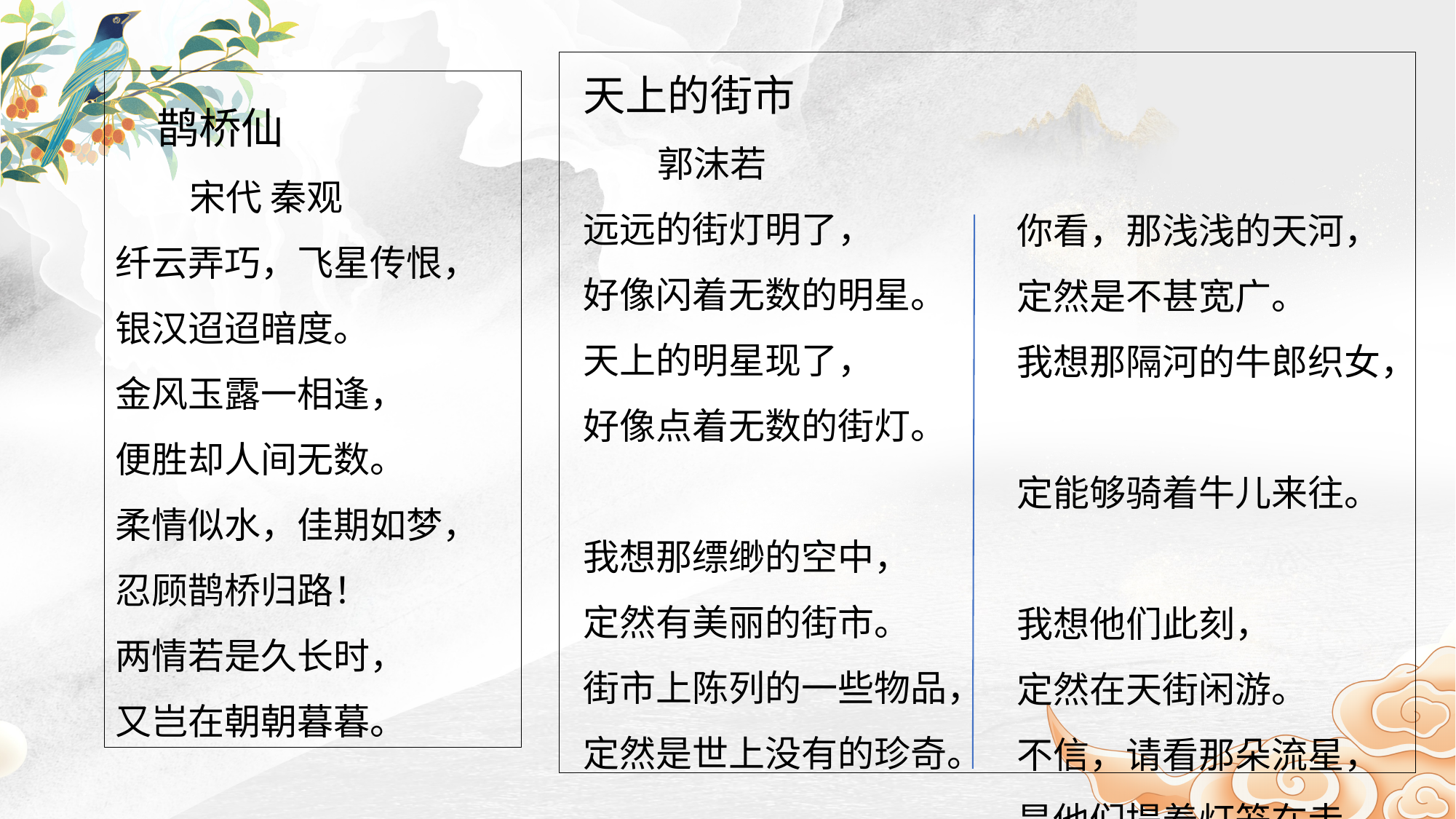

天上的街市
           郭沫若
远远的街灯明了，
好像闪着无数的明星。
天上的明星现了，
好像点着无数的街灯。

我想那缥缈的空中，
定然有美丽的街市。
街市上陈列的一些物品，
定然是世上没有的珍奇。

    鹊桥仙
        宋代 秦观
纤云弄巧，飞星传恨，
银汉迢迢暗度。
金风玉露一相逢，
便胜却人间无数。
柔情似水，佳期如梦，
忍顾鹊桥归路！
两情若是久长时，
又岂在朝朝暮暮。
你看，那浅浅的天河，
定然是不甚宽广。
我想那隔河的牛郎织女，
定能够骑着牛儿来往。

我想他们此刻，
定然在天街闲游。
不信，请看那朵流星，
是他们提着灯笼在走。